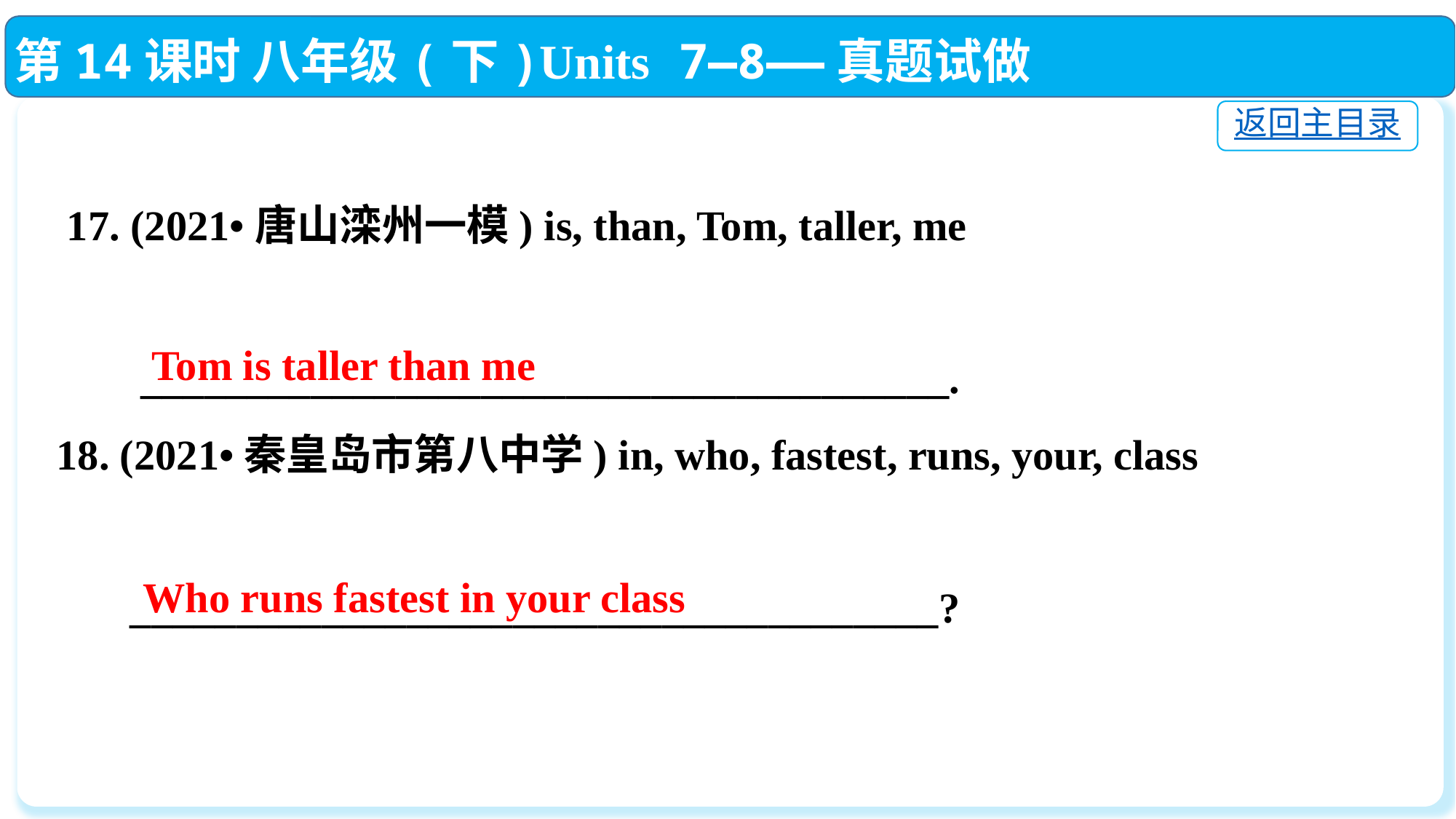

第14课时 八年级(下)Units 7—8——真题试做

返回主目录
 17. (2021•唐山滦州一模) is, than, Tom, taller, me

        ______________________________________.
18. (2021•秦皇岛市第八中学) in, who, fastest, runs, your, class

       ______________________________________?
 Tom is taller than me
 Who runs fastest in your class